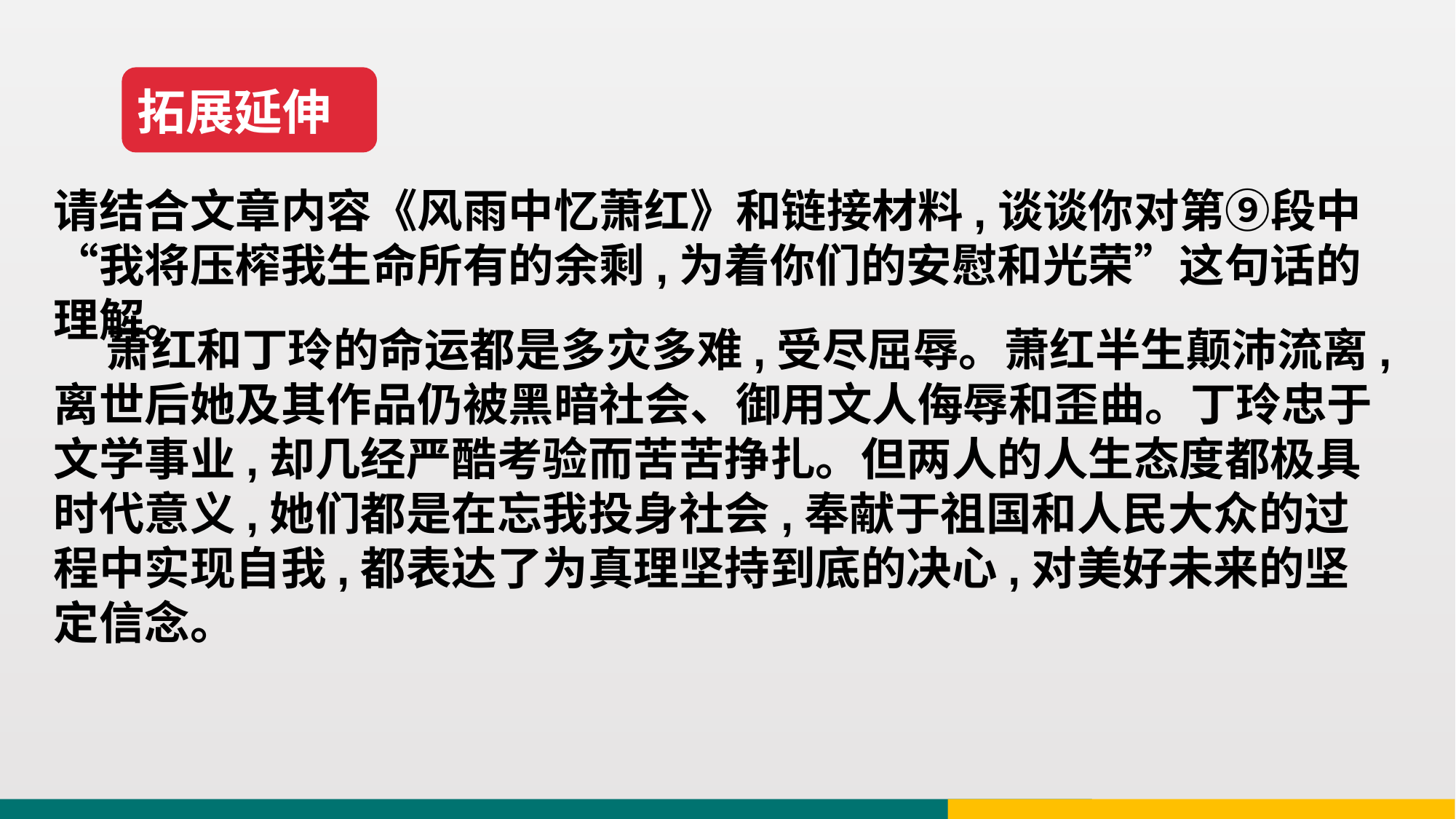

拓展延伸
请结合文章内容《风雨中忆萧红》和链接材料,谈谈你对第⑨段中“我将压榨我生命所有的余剩,为着你们的安慰和光荣”这句话的理解。
    萧红和丁玲的命运都是多灾多难,受尽屈辱。萧红半生颠沛流离,离世后她及其作品仍被黑暗社会、御用文人侮辱和歪曲。丁玲忠于文学事业,却几经严酷考验而苦苦挣扎。但两人的人生态度都极具时代意义,她们都是在忘我投身社会,奉献于祖国和人民大众的过程中实现自我,都表达了为真理坚持到底的决心,对美好未来的坚定信念。